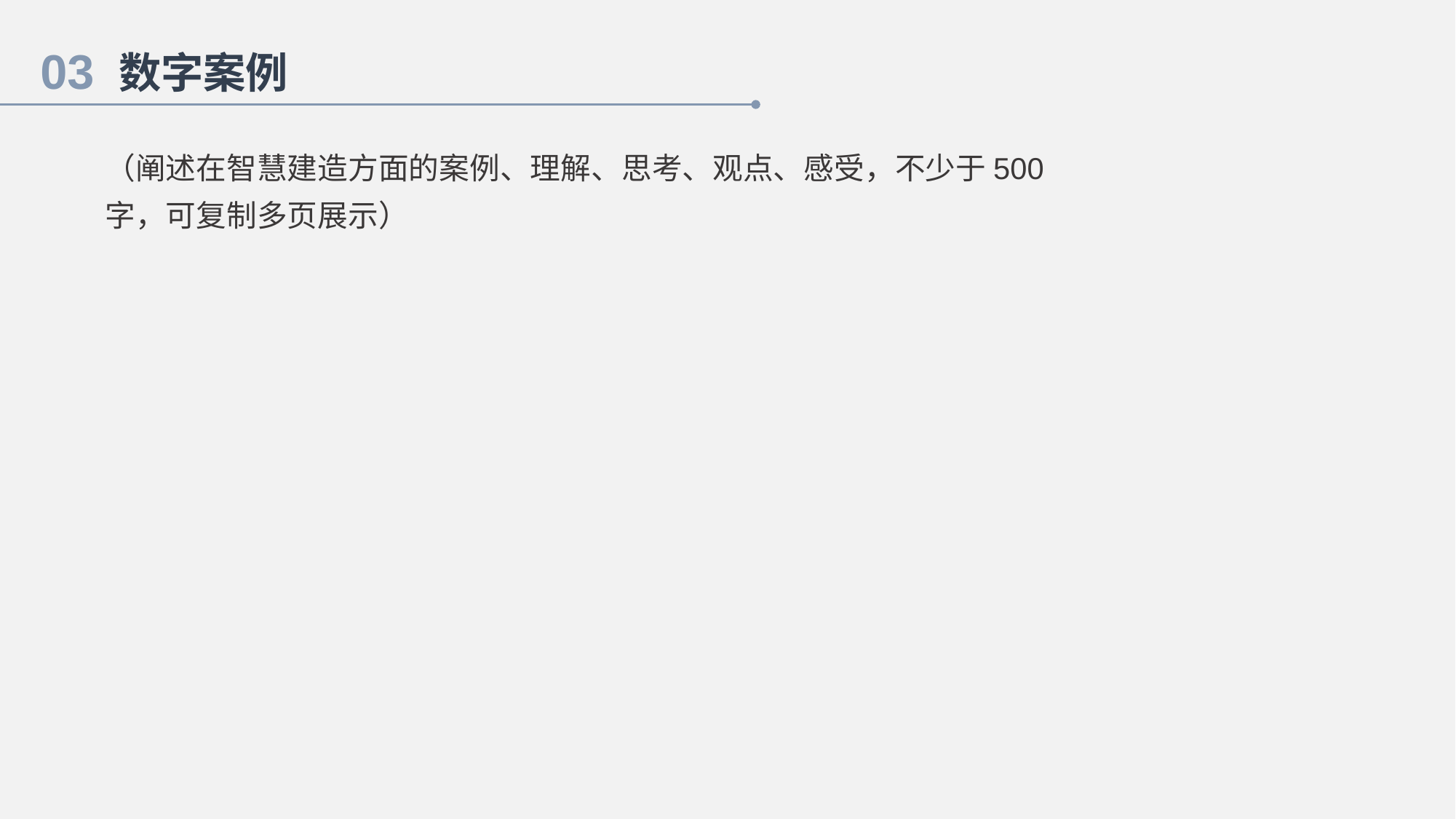

03
数字案例
（阐述在智慧建造方面的案例、理解、思考、观点、感受，不少于500字，可复制多页展示）